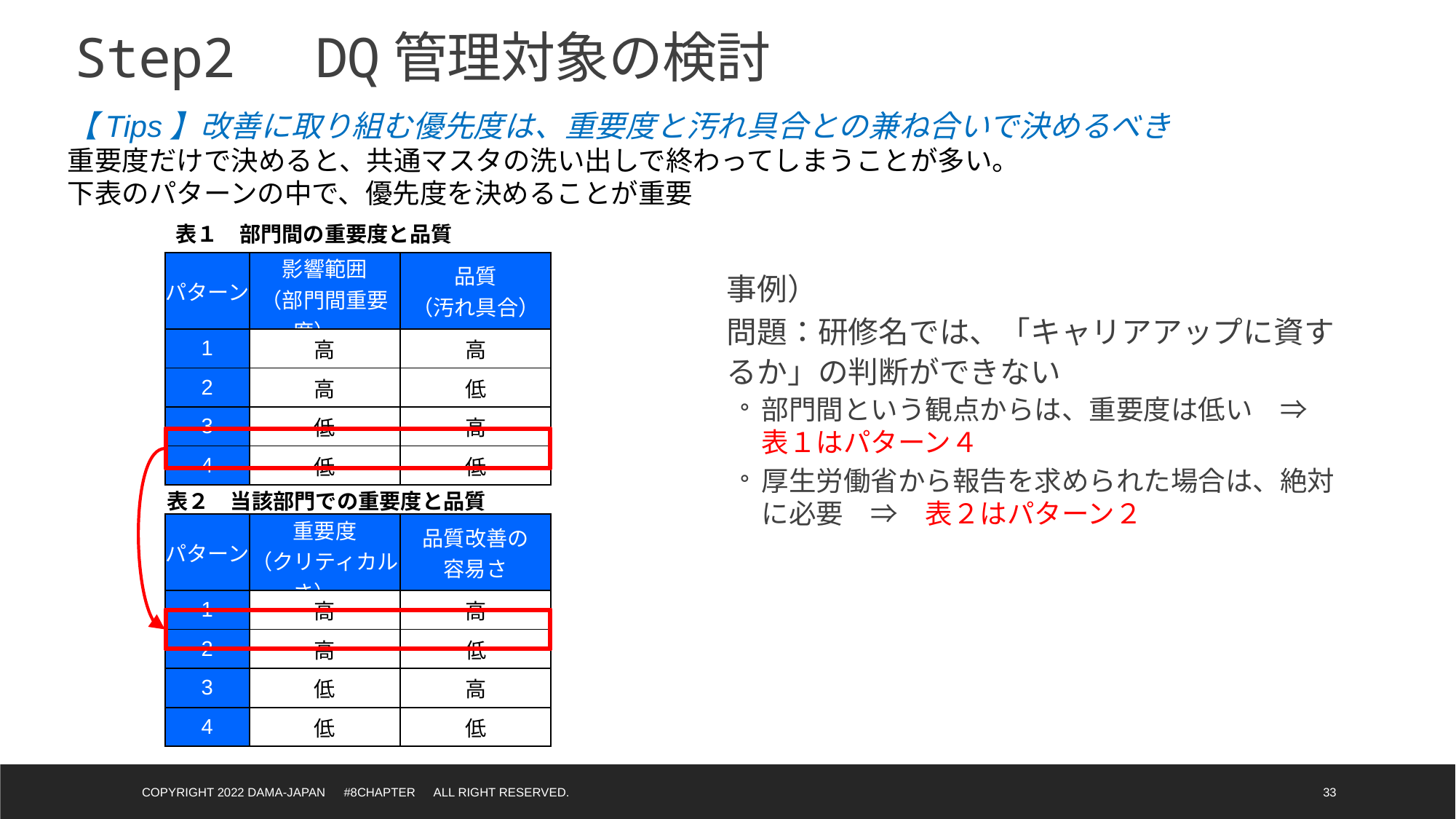

Step2　DQ管理対象の検討
【Tips】改善に取り組む優先度は、重要度と汚れ具合との兼ね合いで決めるべき
重要度だけで決めると、共通マスタの洗い出しで終わってしまうことが多い。
下表のパターンの中で、優先度を決めることが重要
表１　部門間の重要度と品質
| パターン | 影響範囲 （部門間重要度） | 品質 （汚れ具合） |
| --- | --- | --- |
| 1 | 高 | 高 |
| 2 | 高 | 低 |
| 3 | 低 | 高 |
| 4 | 低 | 低 |
事例）
問題：研修名では、「キャリアアップに資するか」の判断ができない
部門間という観点からは、重要度は低い　⇒　表１はパターン４
厚生労働省から報告を求められた場合は、絶対に必要　⇒　表２はパターン２

表２　当該部門での重要度と品質
| パターン | 重要度 （クリティカルさ） | 品質改善の 容易さ |
| --- | --- | --- |
| 1 | 高 | 高 |
| 2 | 高 | 低 |
| 3 | 低 | 高 |
| 4 | 低 | 低 |

Copyright 2022 DAMA-JAPAN　#8chapter　All right reserved.
33